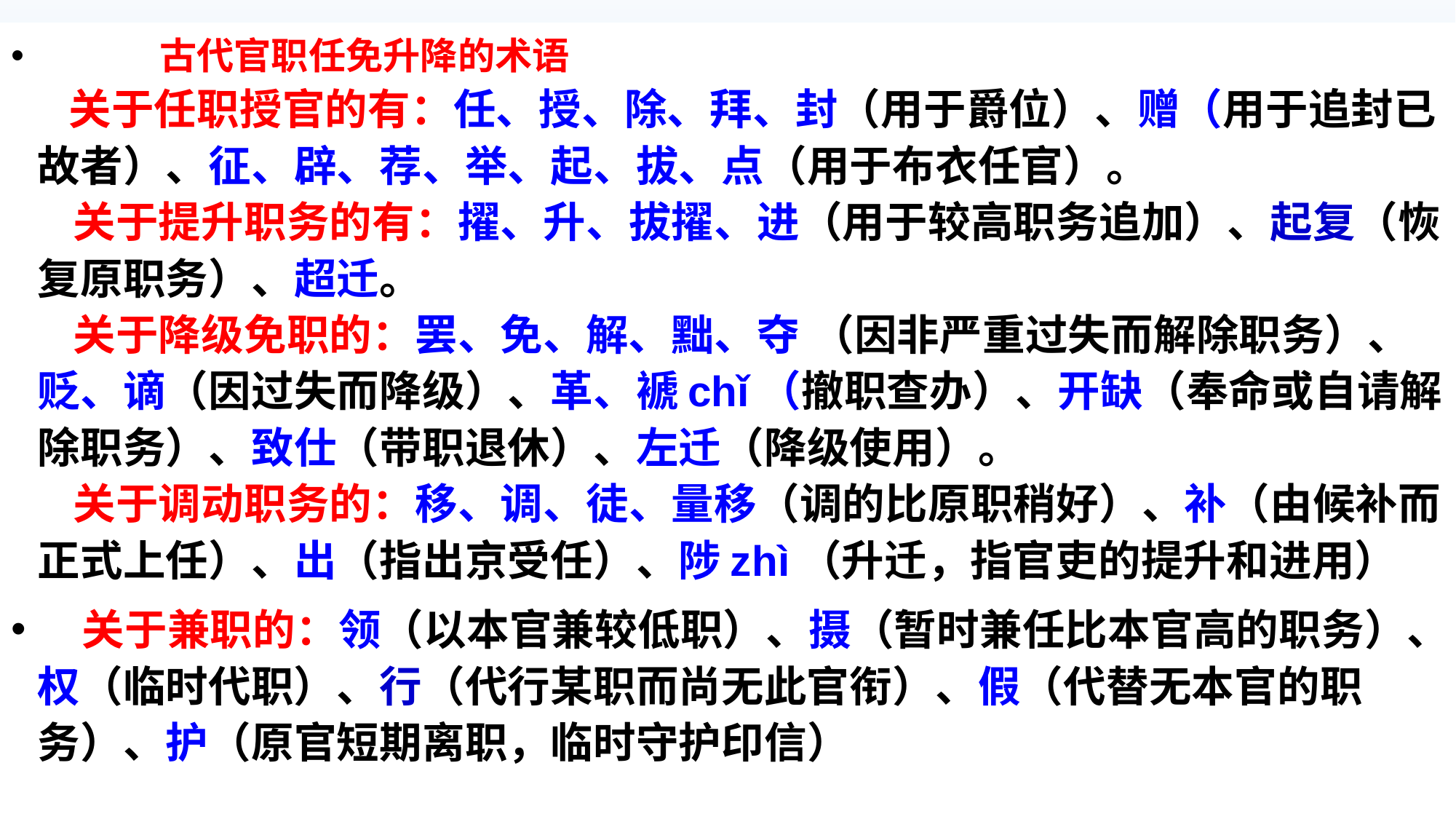

古代官职任免升降的术语
   关于任职授官的有：任、授、除、拜、封（用于爵位）、赠（用于追封已故者）、征、辟、荐、举、起、拔、点（用于布衣任官）。
   关于提升职务的有：擢、升、拔擢、进（用于较高职务追加）、起复（恢复原职务）、超迁。
   关于降级免职的：罢、免、解、黜、夺 （因非严重过失而解除职务）、贬、谪（因过失而降级）、革、褫chǐ（撤职查办）、开缺（奉命或自请解除职务）、致仕（带职退休）、左迁（降级使用）。
   关于调动职务的：移、调、徒、量移（调的比原职稍好）、补（由候补而正式上任）、出（指出京受任）、陟zhì（升迁，指官吏的提升和进用）
   关于兼职的：领（以本官兼较低职）、摄（暂时兼任比本官高的职务）、权（临时代职）、行（代行某职而尚无此官衔）、假（代替无本官的职务）、护（原官短期离职，临时守护印信）